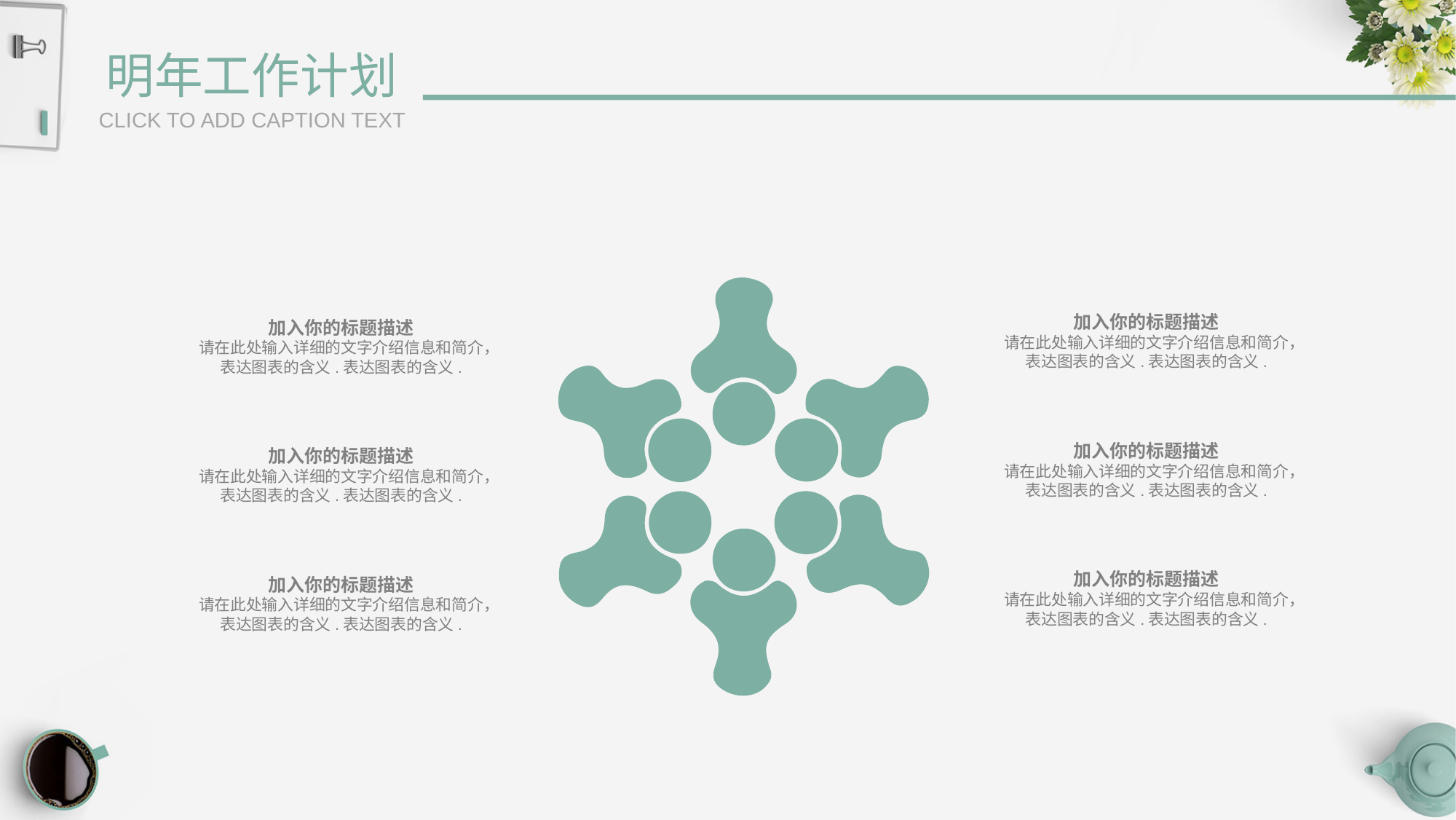

明年工作计划

CLICK TO ADD CAPTION TEXT

加入你的标题描述
请在此处输入详细的文字介绍信息和简介，表达图表的含义.表达图表的含义.

加入你的标题描述
请在此处输入详细的文字介绍信息和简介，表达图表的含义.表达图表的含义.

加入你的标题描述
请在此处输入详细的文字介绍信息和简介，表达图表的含义.表达图表的含义.

加入你的标题描述
请在此处输入详细的文字介绍信息和简介，表达图表的含义.表达图表的含义.

加入你的标题描述
请在此处输入详细的文字介绍信息和简介，表达图表的含义.表达图表的含义.

加入你的标题描述
请在此处输入详细的文字介绍信息和简介，表达图表的含义.表达图表的含义.